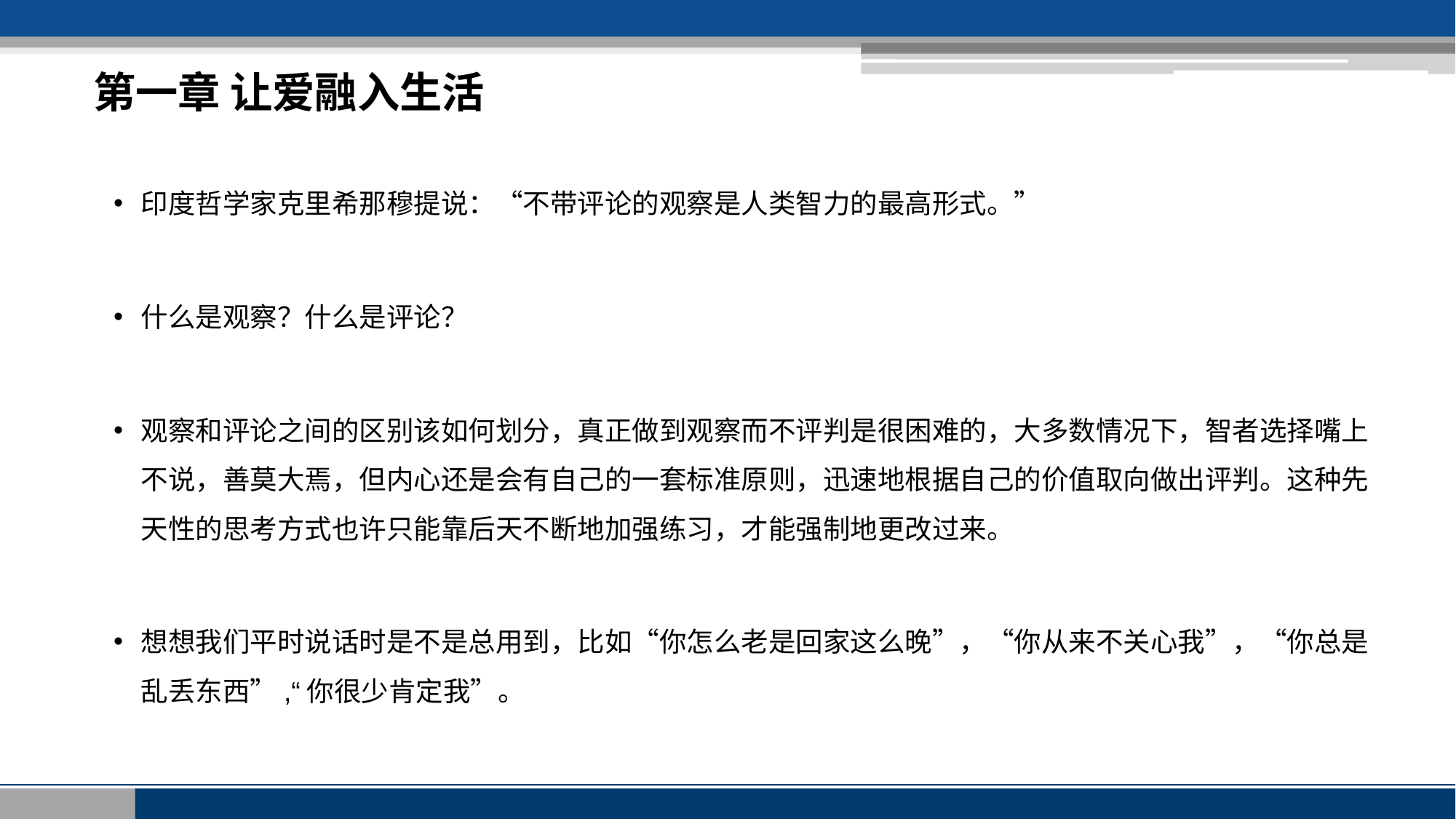

第一章 让爱融入生活
印度哲学家克里希那穆提说：“不带评论的观察是人类智力的最高形式。”

什么是观察？什么是评论？

观察和评论之间的区别该如何划分，真正做到观察而不评判是很困难的，大多数情况下，智者选择嘴上不说，善莫大焉，但内心还是会有自己的一套标准原则，迅速地根据自己的价值取向做出评判。这种先天性的思考方式也许只能靠后天不断地加强练习，才能强制地更改过来。

想想我们平时说话时是不是总用到，比如“你怎么老是回家这么晚”，“你从来不关心我”，“你总是乱丢东西”,“你很少肯定我”。